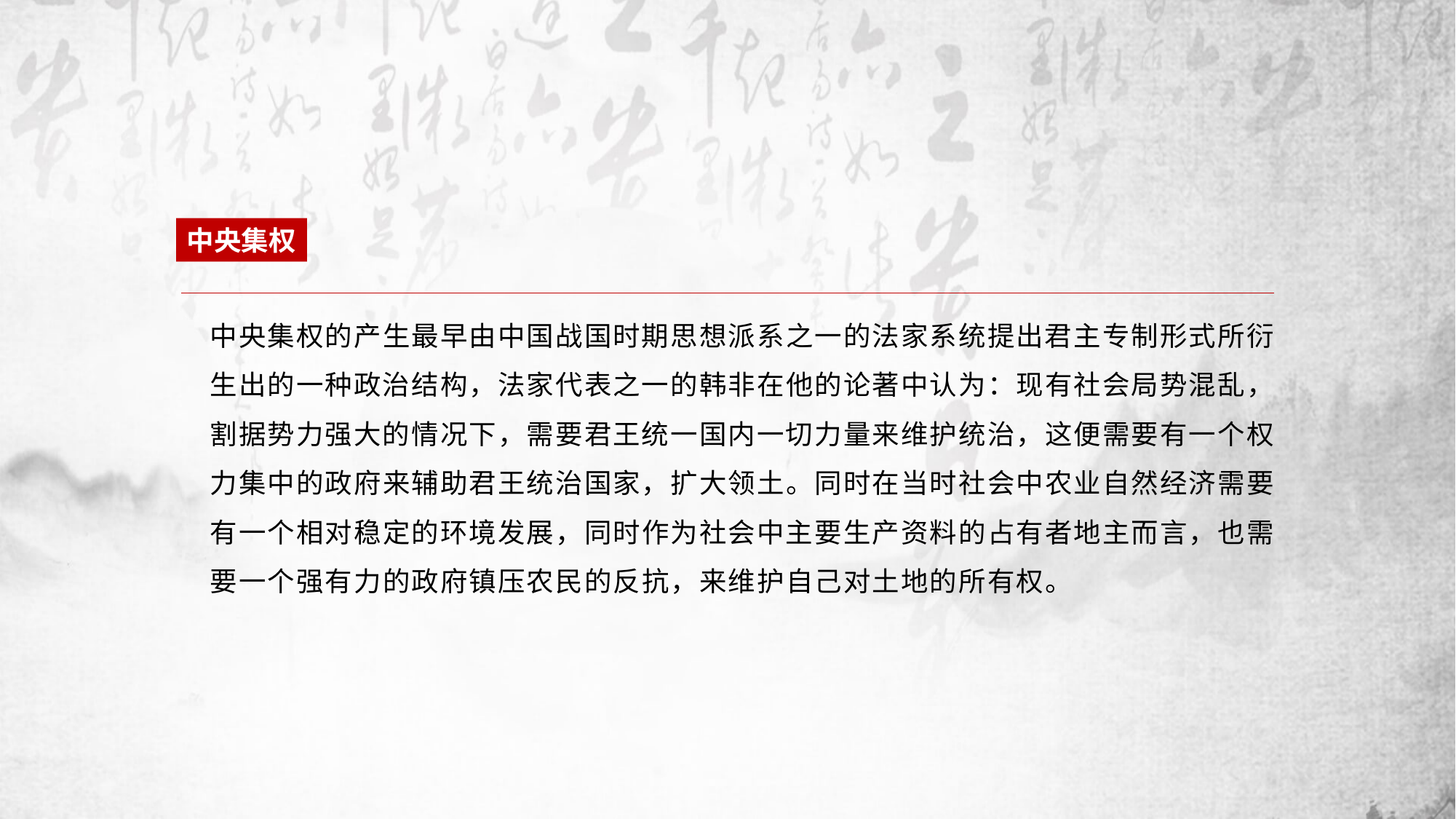

中央集权
中央集权的产生最早由中国战国时期思想派系之一的法家系统提出君主专制形式所衍生出的一种政治结构，法家代表之一的韩非在他的论著中认为：现有社会局势混乱，割据势力强大的情况下，需要君王统一国内一切力量来维护统治，这便需要有一个权力集中的政府来辅助君王统治国家，扩大领土。同时在当时社会中农业自然经济需要有一个相对稳定的环境发展，同时作为社会中主要生产资料的占有者地主而言，也需要一个强有力的政府镇压农民的反抗，来维护自己对土地的所有权。